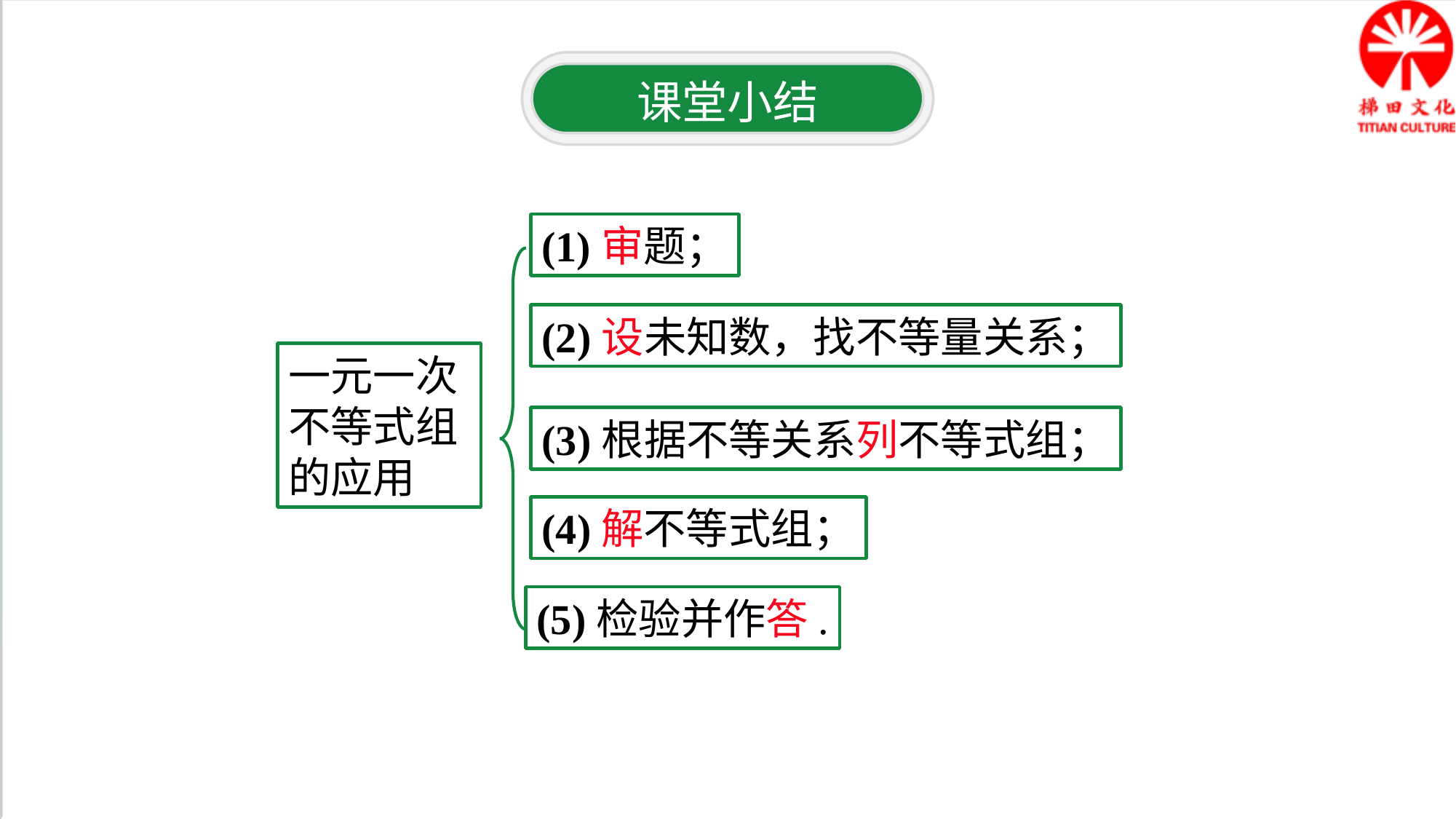

课堂小结
(1)审题；

(2)设未知数，找不等量关系；
一元一次不等式组的应用
(3)根据不等关系列不等式组；
(4)解不等式组；
(5)检验并作答.